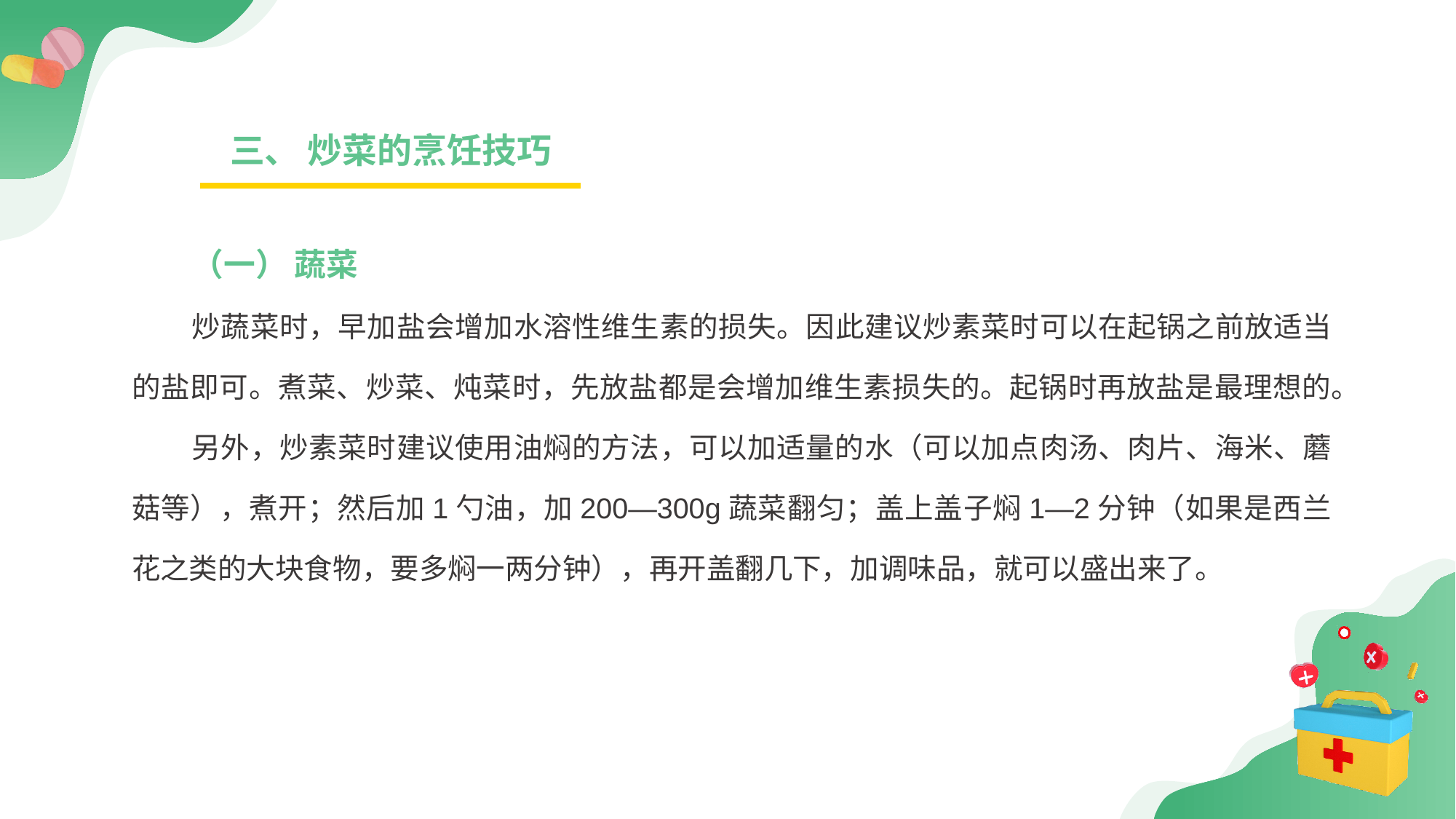

三、 炒菜的烹饪技巧
（一） 蔬菜
炒蔬菜时，早加盐会增加水溶性维生素的损失。因此建议炒素菜时可以在起锅之前放适当的盐即可。煮菜、炒菜、炖菜时，先放盐都是会增加维生素损失的。起锅时再放盐是最理想的。
另外，炒素菜时建议使用油焖的方法，可以加适量的水（可以加点肉汤、肉片、海米、蘑菇等），煮开；然后加1勺油，加200—300g蔬菜翻匀；盖上盖子焖1—2分钟（如果是西兰花之类的大块食物，要多焖一两分钟），再开盖翻几下，加调味品，就可以盛出来了。